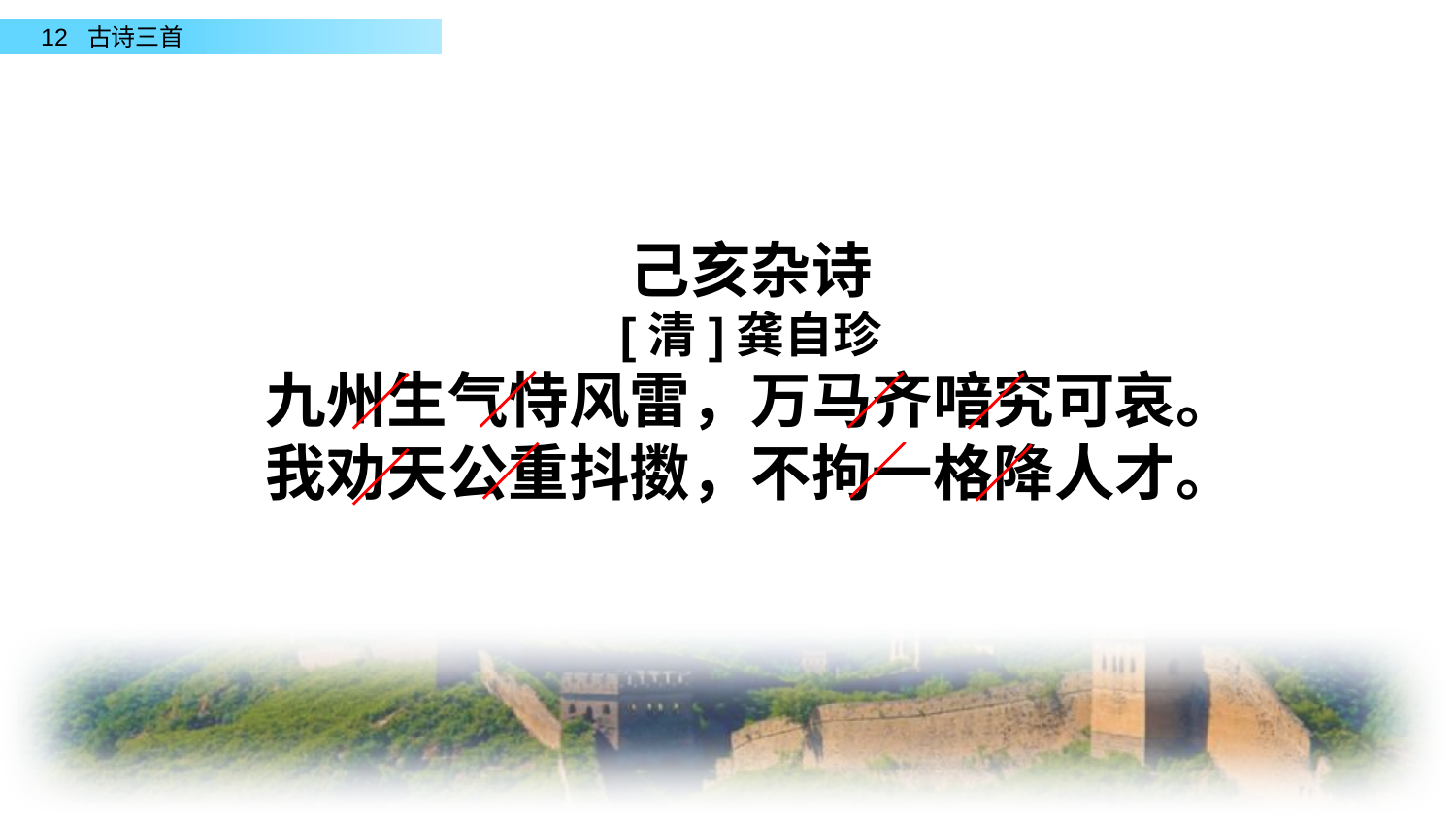

己亥杂诗
[清]龚自珍
九州生气恃风雷，万马齐喑究可哀。
我劝天公重抖擞，不拘一格降人才。
／
／
／
／
／
／
／
／